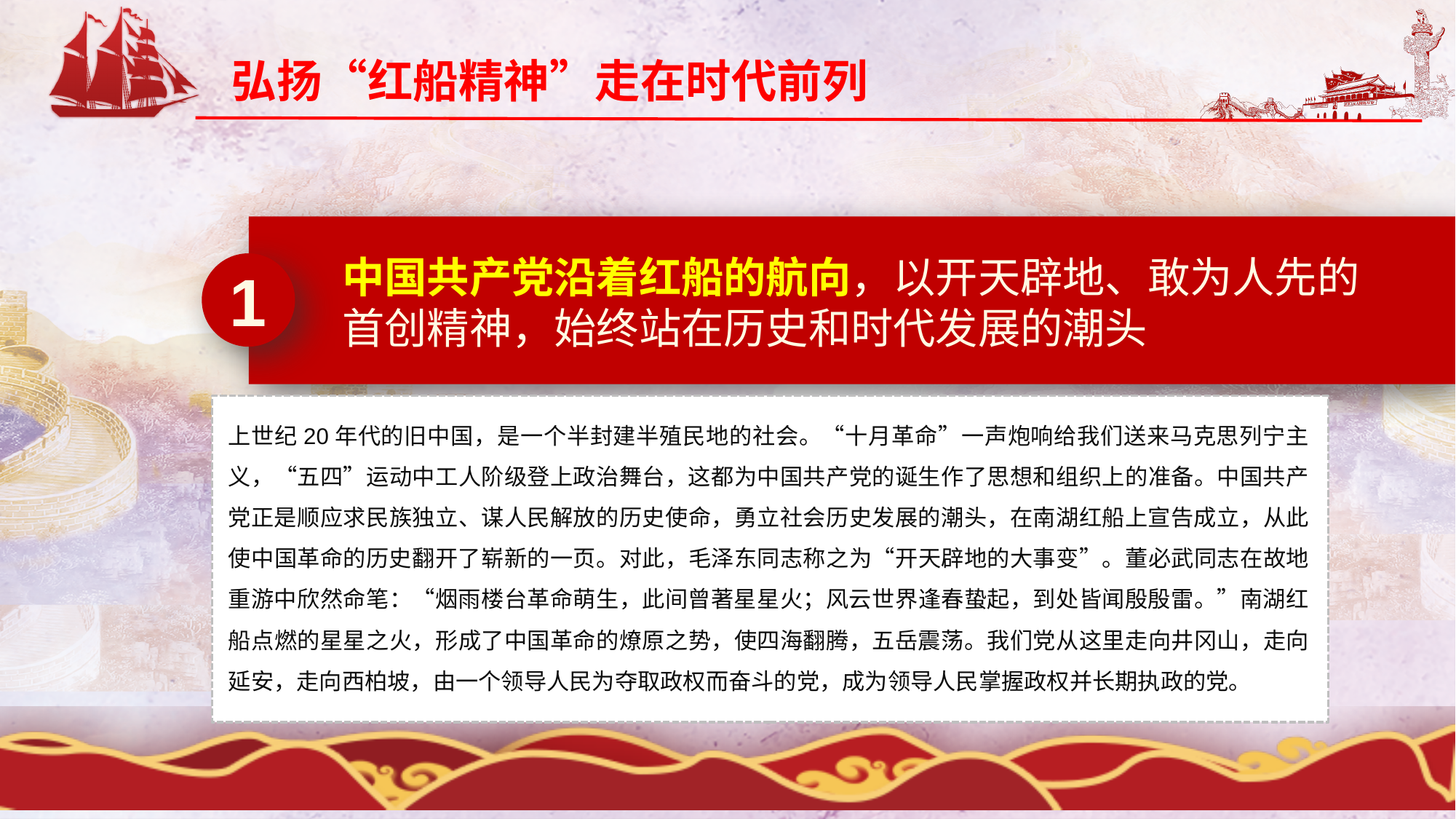

中国共产党沿着红船的航向，以开天辟地、敢为人先的首创精神，始终站在历史和时代发展的潮头
1

上世纪20年代的旧中国，是一个半封建半殖民地的社会。“十月革命”一声炮响给我们送来马克思列宁主义，“五四”运动中工人阶级登上政治舞台，这都为中国共产党的诞生作了思想和组织上的准备。中国共产党正是顺应求民族独立、谋人民解放的历史使命，勇立社会历史发展的潮头，在南湖红船上宣告成立，从此使中国革命的历史翻开了崭新的一页。对此，毛泽东同志称之为“开天辟地的大事变”。董必武同志在故地重游中欣然命笔：“烟雨楼台革命萌生，此间曾著星星火；风云世界逢春蛰起，到处皆闻殷殷雷。”南湖红船点燃的星星之火，形成了中国革命的燎原之势，使四海翻腾，五岳震荡。我们党从这里走向井冈山，走向延安，走向西柏坡，由一个领导人民为夺取政权而奋斗的党，成为领导人民掌握政权并长期执政的党。